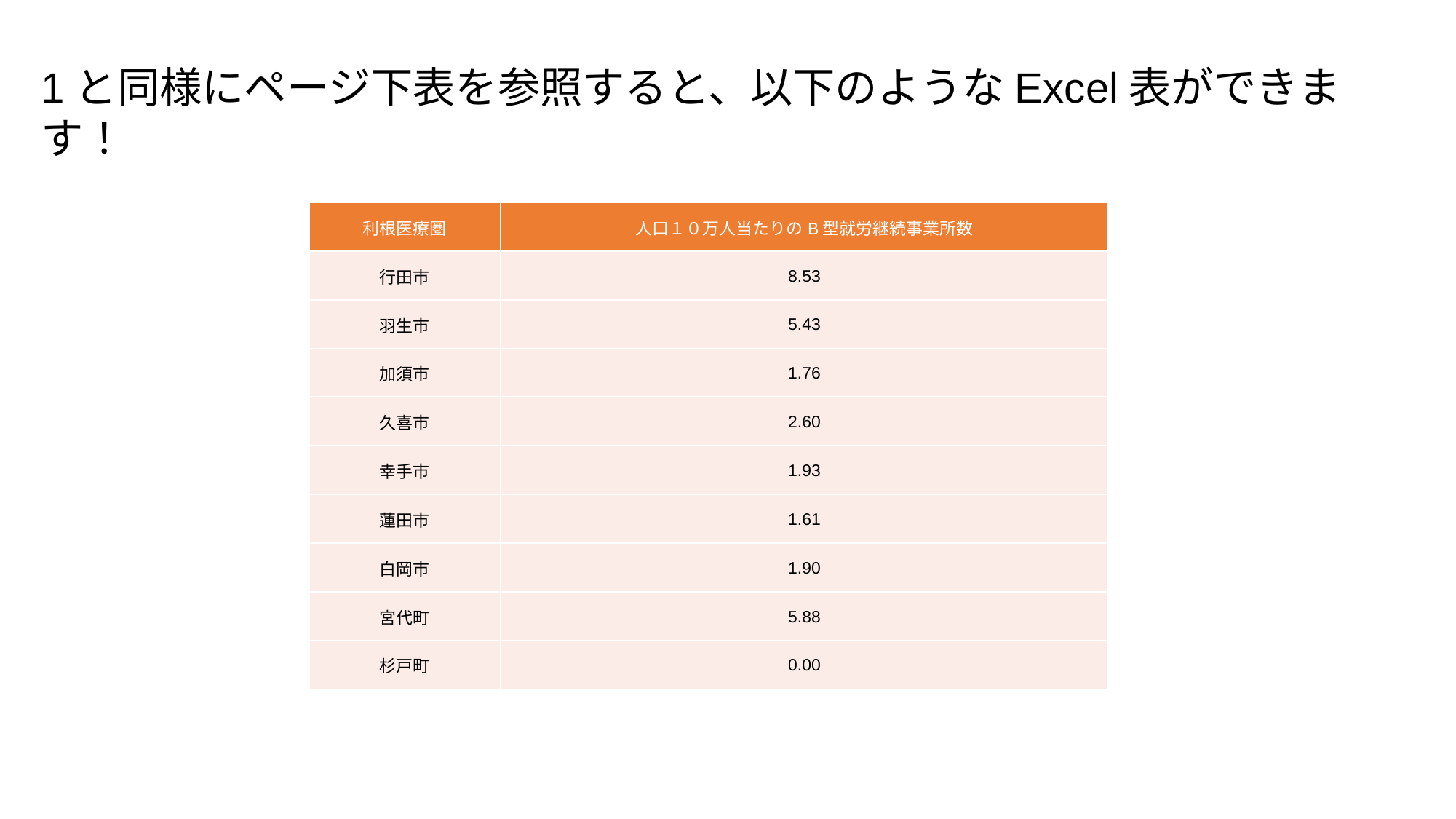

1と同様にページ下表を参照すると、以下のようなExcel表ができます！
| 利根医療圏 | 人口１０万人当たりのB型就労継続事業所数 |
| --- | --- |
| 行田市 | 8.53 |
| 羽生市 | 5.43 |
| 加須市 | 1.76 |
| 久喜市 | 2.60 |
| 幸手市 | 1.93 |
| 蓮田市 | 1.61 |
| 白岡市 | 1.90 |
| 宮代町 | 5.88 |
| 杉戸町 | 0.00 |